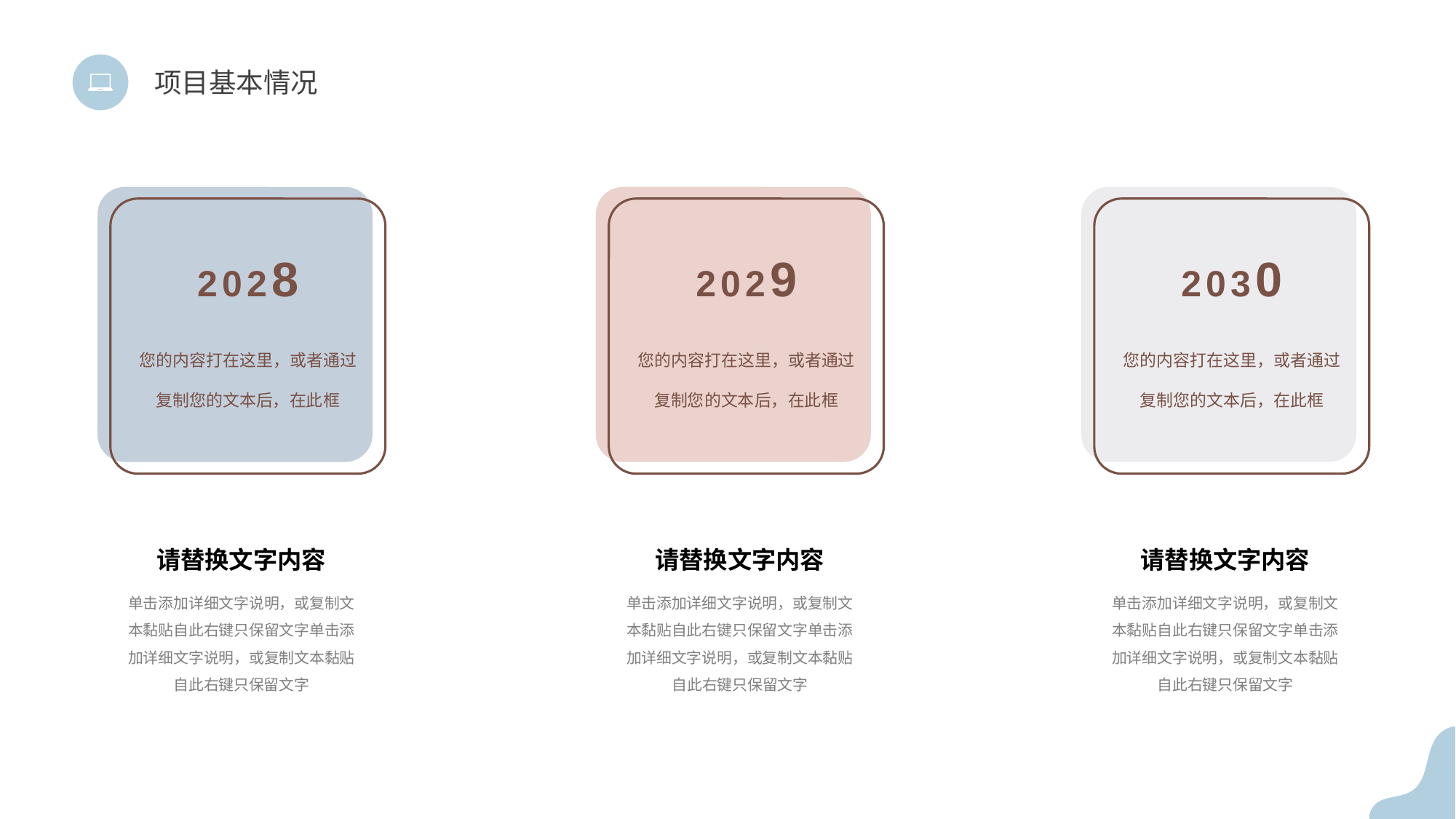

项目基本情况

2028
您的内容打在这里，或者通过复制您的文本后，在此框

2029
您的内容打在这里，或者通过复制您的文本后，在此框

2030
您的内容打在这里，或者通过复制您的文本后，在此框
请替换文字内容
请替换文字内容
请替换文字内容
单击添加详细文字说明，或复制文本黏贴自此右键只保留文字单击添加详细文字说明，或复制文本黏贴自此右键只保留文字
单击添加详细文字说明，或复制文本黏贴自此右键只保留文字单击添加详细文字说明，或复制文本黏贴自此右键只保留文字
单击添加详细文字说明，或复制文本黏贴自此右键只保留文字单击添加详细文字说明，或复制文本黏贴自此右键只保留文字